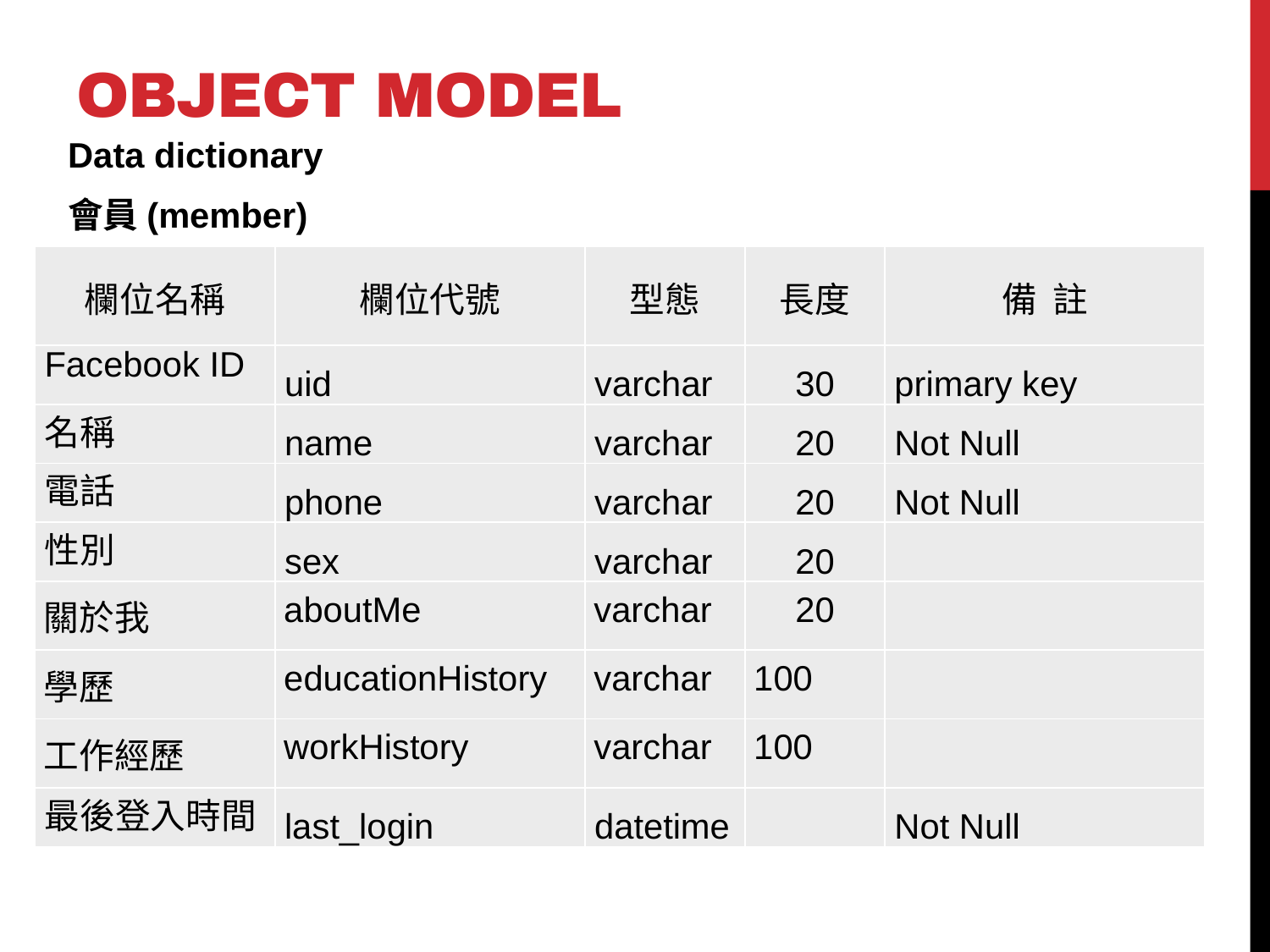

# Object model
Data dictionary
會員(member)

| 欄位名稱 | 欄位代號 | 型態 | 長度 | 備 註 |
| --- | --- | --- | --- | --- |
| Facebook ID | uid | varchar | 30 | primary key |
| 名稱 | name | varchar | 20 | Not Null |
| 電話 | phone | varchar | 20 | Not Null |
| 性別 | sex | varchar | 20 |  |
| 關於我 | aboutMe | varchar | 20 |  |
| 學歷 | educationHistory | varchar | 100 |  |
| 工作經歷 | workHistory | varchar | 100 |  |
| 最後登入時間 | last\_login | datetime |  | Not Null |